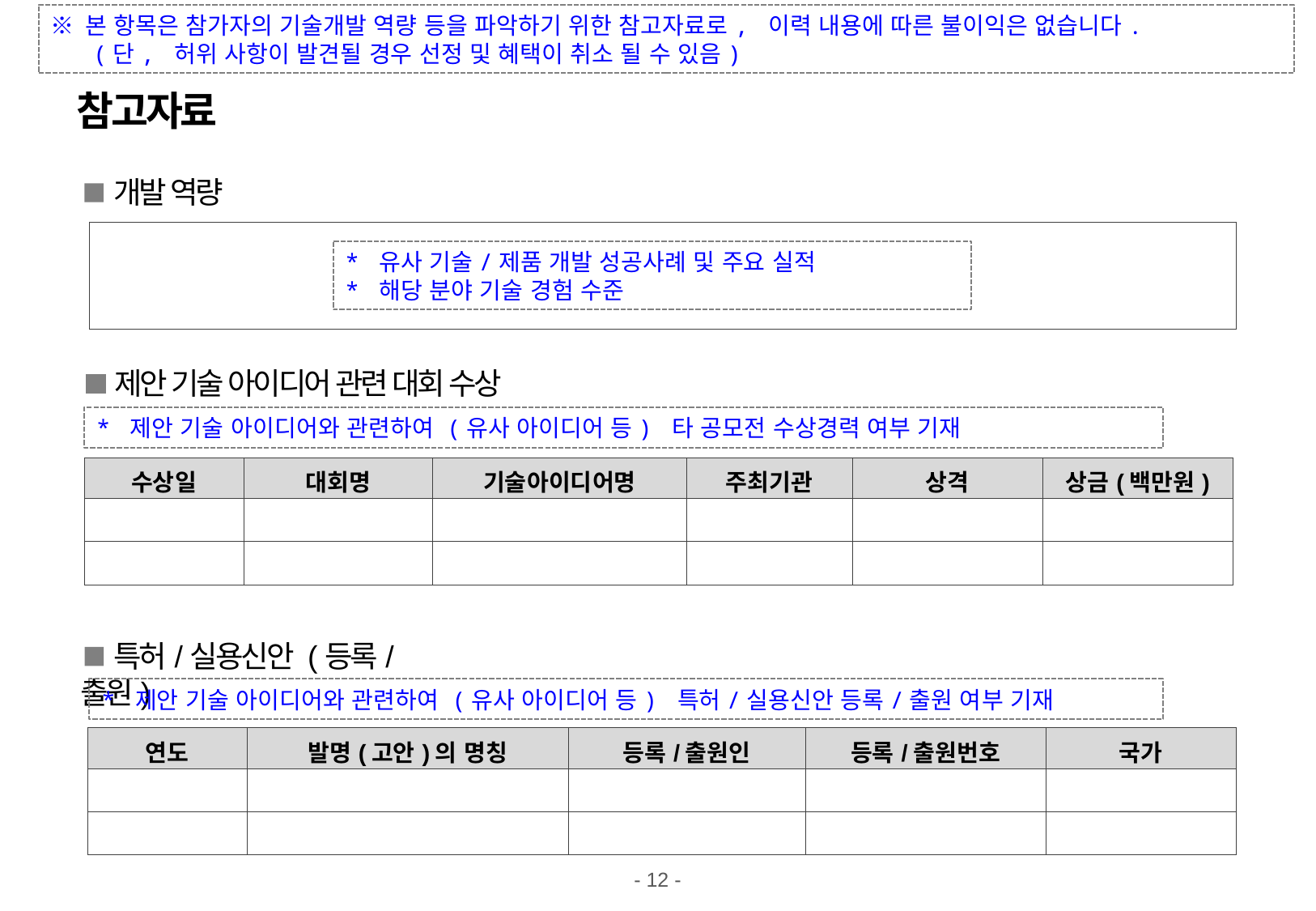

※ 본 항목은 참가자의 기술개발 역량 등을 파악하기 위한 참고자료로, 이력 내용에 따른 불이익은 없습니다.
   (단, 허위 사항이 발견될 경우 선정 및 혜택이 취소 될 수 있음)
참고자료
    개발 역량

|  |
| --- |
* 유사 기술/제품 개발 성공사례 및 주요 실적
* 해당 분야 기술 경험 수준
    제안 기술 아이디어 관련 대회 수상

* 제안 기술 아이디어와 관련하여 (유사 아이디어 등) 타 공모전 수상경력 여부 기재
| 수상일 | 대회명 | 기술아이디어명 | 주최기관 | 상격 | 상금(백만원) |
| --- | --- | --- | --- | --- | --- |
|  |  |  |  |  |  |
|  |  |  |  |  |  |
    특허/실용신안 (등록/출원)

* 제안 기술 아이디어와 관련하여 (유사 아이디어 등) 특허/실용신안 등록/출원 여부 기재
| 연도 | 발명(고안)의 명칭 | 등록/출원인 | 등록/출원번호 | 국가 |
| --- | --- | --- | --- | --- |
|  |  |  |  |  |
|  |  |  |  |  |